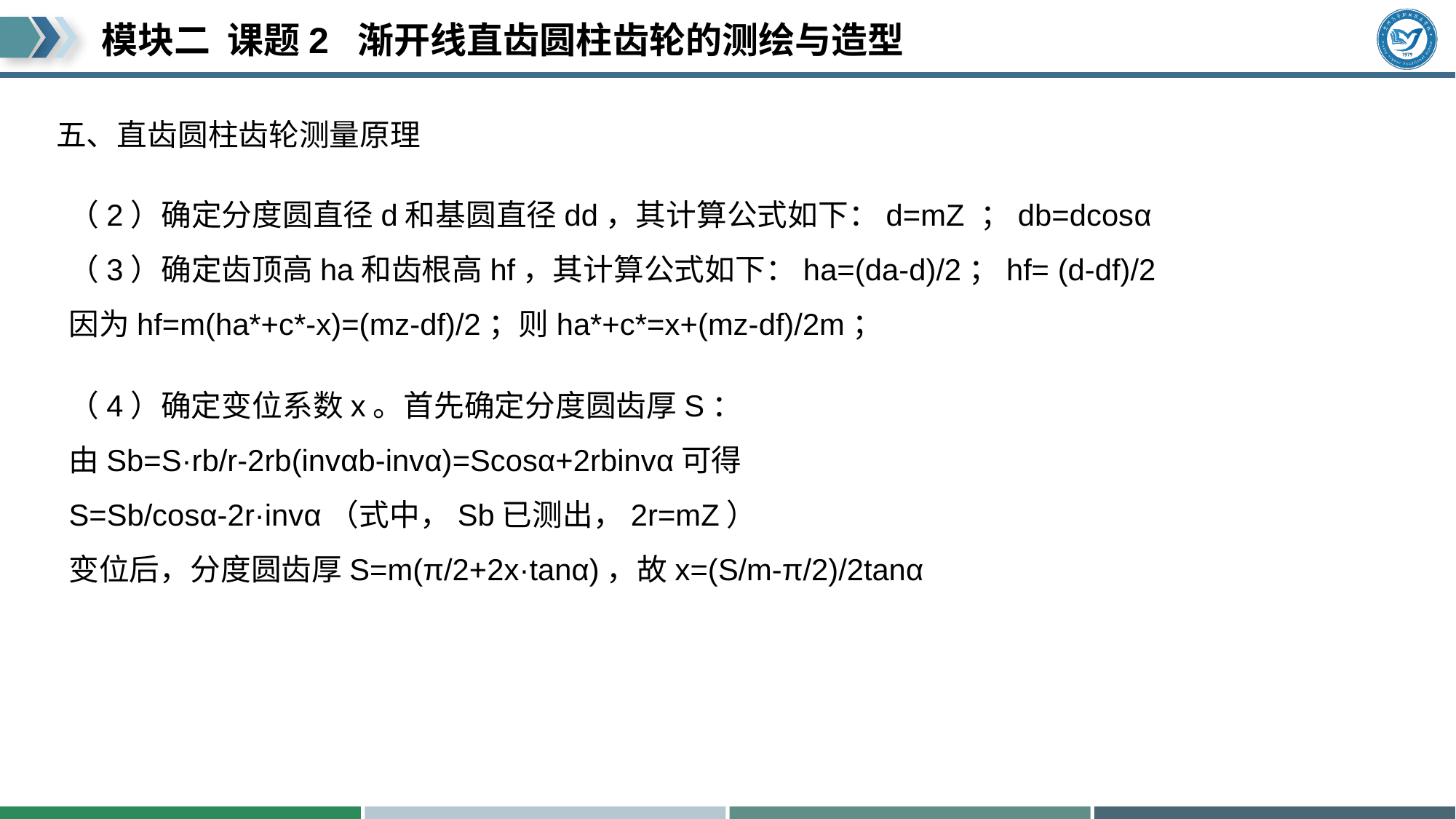

五、直齿圆柱齿轮测量原理
（2）确定分度圆直径d和基圆直径dd，其计算公式如下：d=mZ ；db=dcosα
（3）确定齿顶高ha和齿根高hf，其计算公式如下：ha=(da-d)/2；hf= (d-df)/2
因为hf=m(ha*+c*-x)=(mz-df)/2；则ha*+c*=x+(mz-df)/2m；
（4）确定变位系数x。首先确定分度圆齿厚S：
由Sb=S·rb/r-2rb(invαb-invα)=Scosα+2rbinvα可得
S=Sb/cosα-2r·invα（式中，Sb已测出，2r=mZ）
变位后，分度圆齿厚S=m(π/2+2x·tanα)，故x=(S/m-π/2)/2tanα